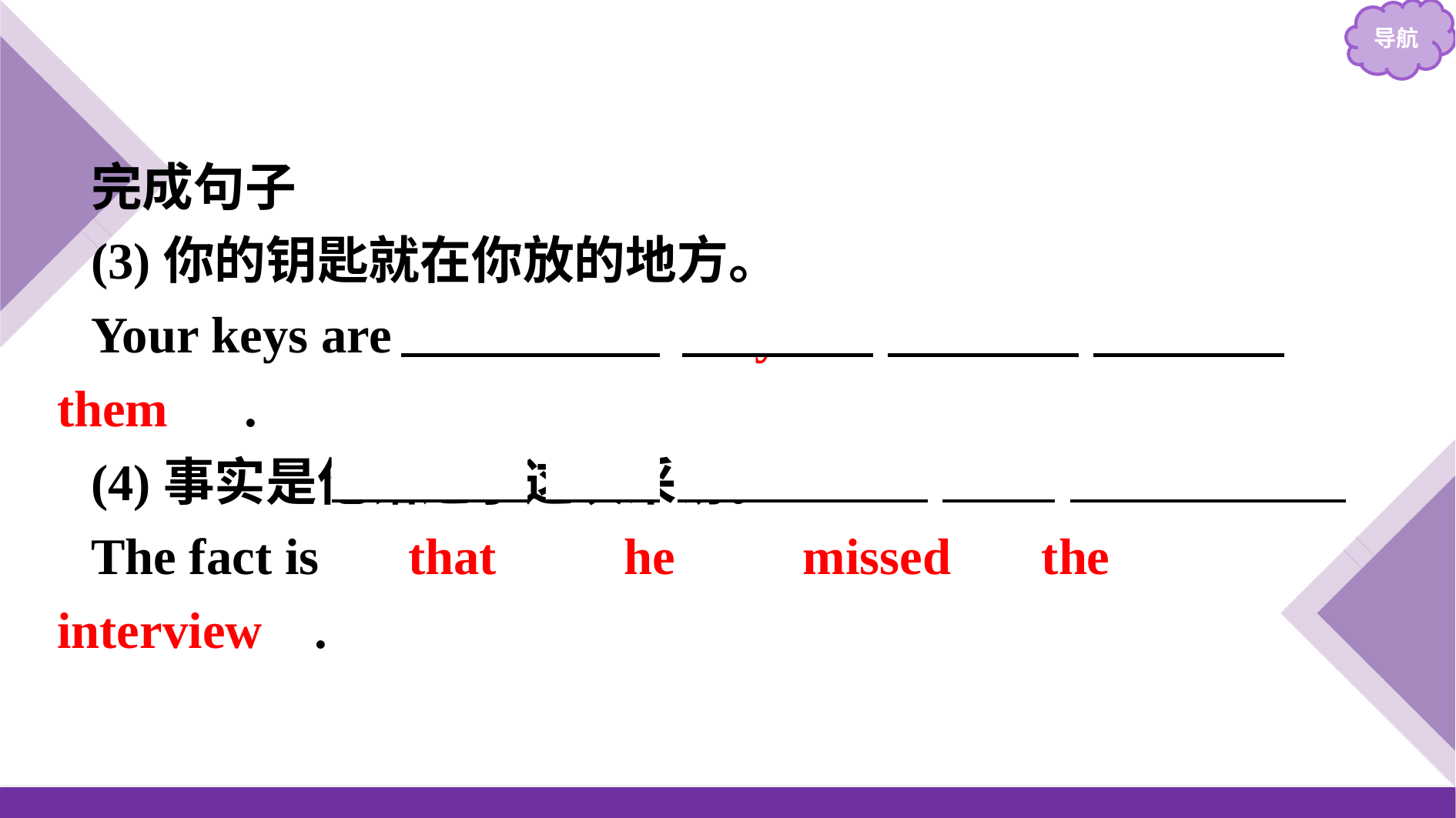

完成句子
(3)你的钥匙就在你放的地方。
Your keys are 　where　 　you　 　left　 　them　.
(4)事实是他错过了这次采访。
The fact is 　that　　he　　missed 　the  　interview    .